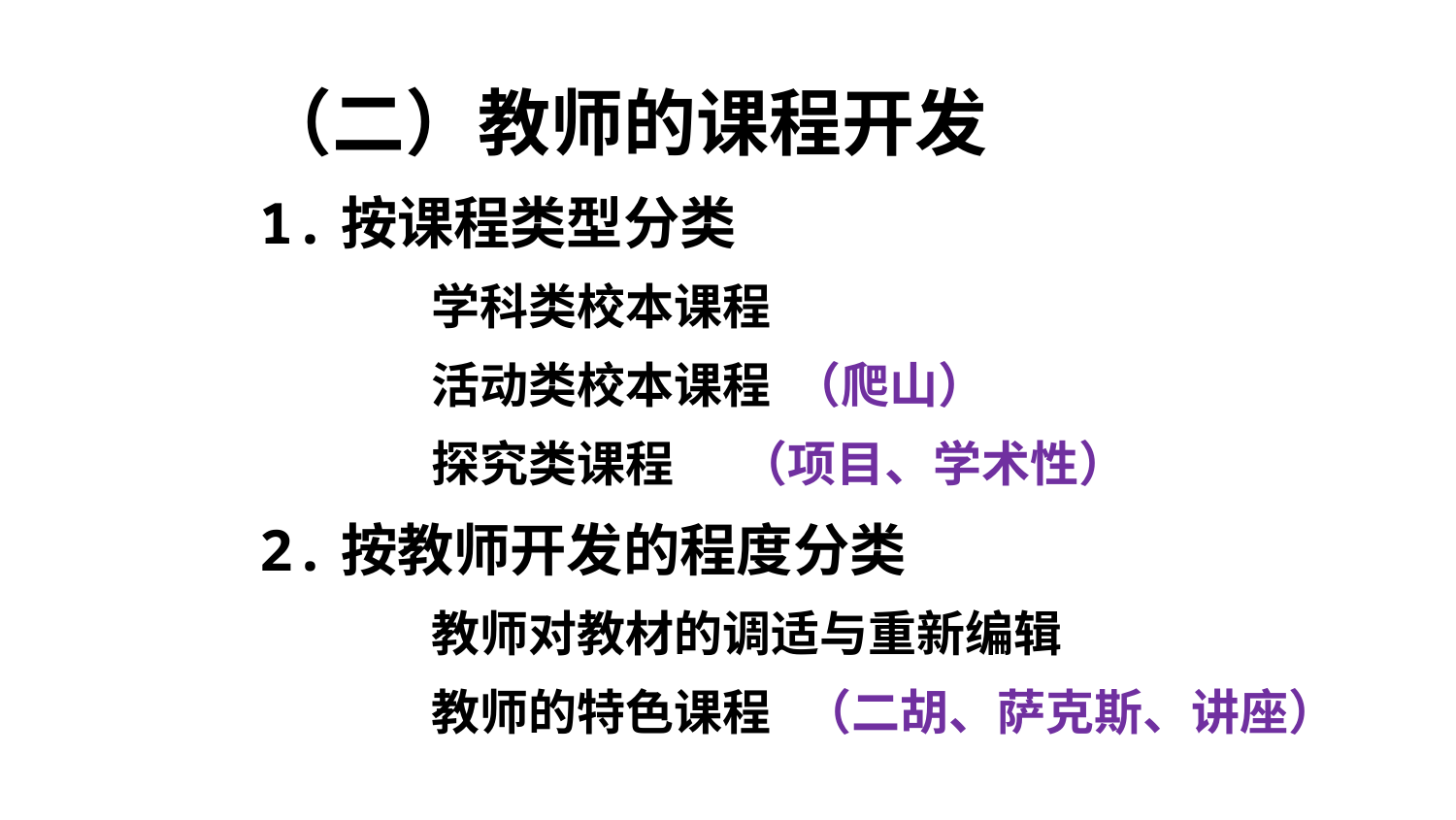

（二）教师的课程开发
1.按课程类型分类
学科类校本课程
活动类校本课程  （爬山）
探究类课程      （项目、学术性）
2.按教师开发的程度分类
教师对教材的调适与重新编辑
教师的特色课程   （二胡、萨克斯、讲座）